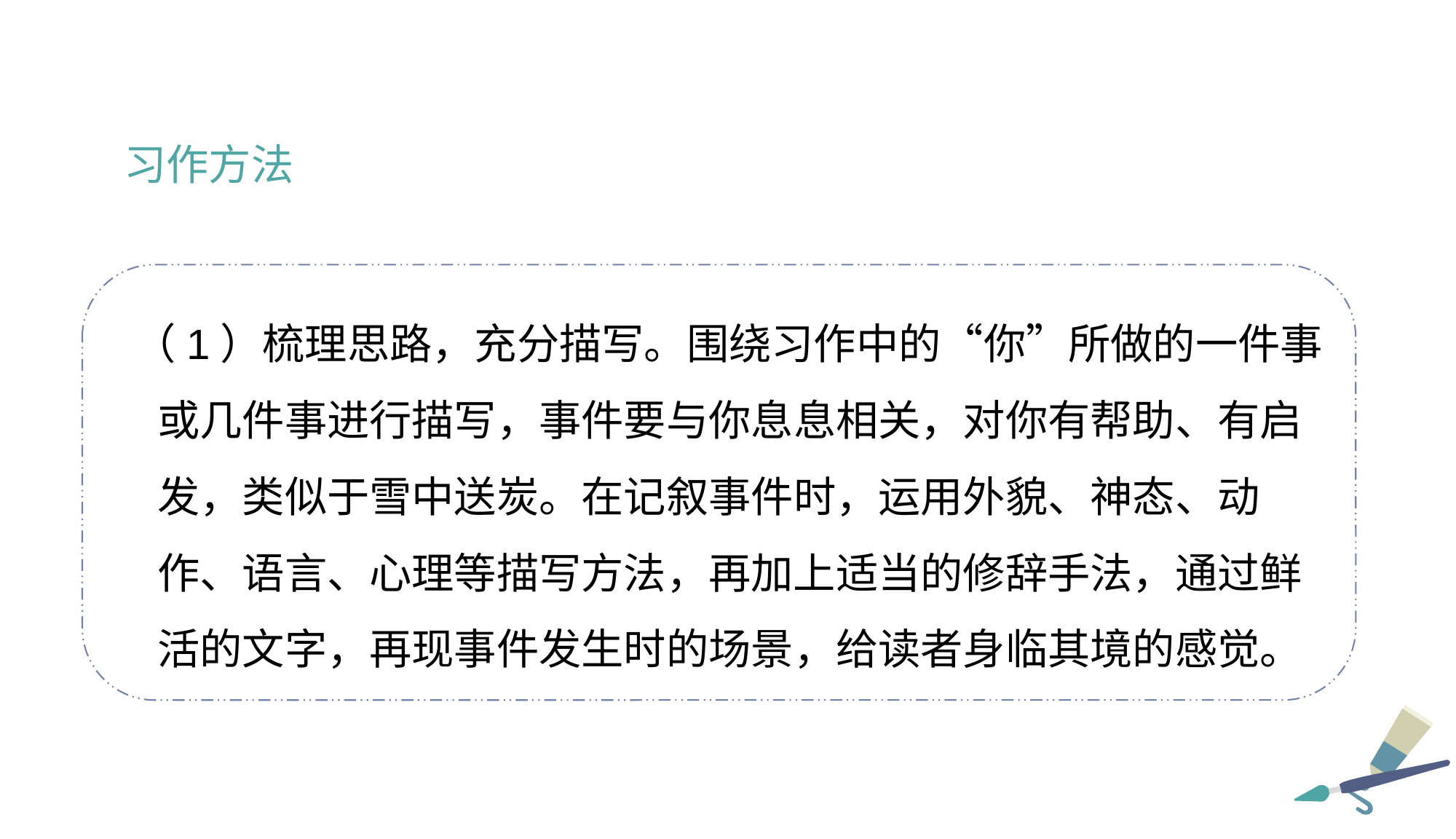

习作方法
 （1）梳理思路，充分描写。围绕习作中的“你”所做的一件事或几件事进行描写，事件要与你息息相关，对你有帮助、有启发，类似于雪中送炭。在记叙事件时，运用外貌、神态、动作、语言、心理等描写方法，再加上适当的修辞手法，通过鲜活的文字，再现事件发生时的场景，给读者身临其境的感觉。